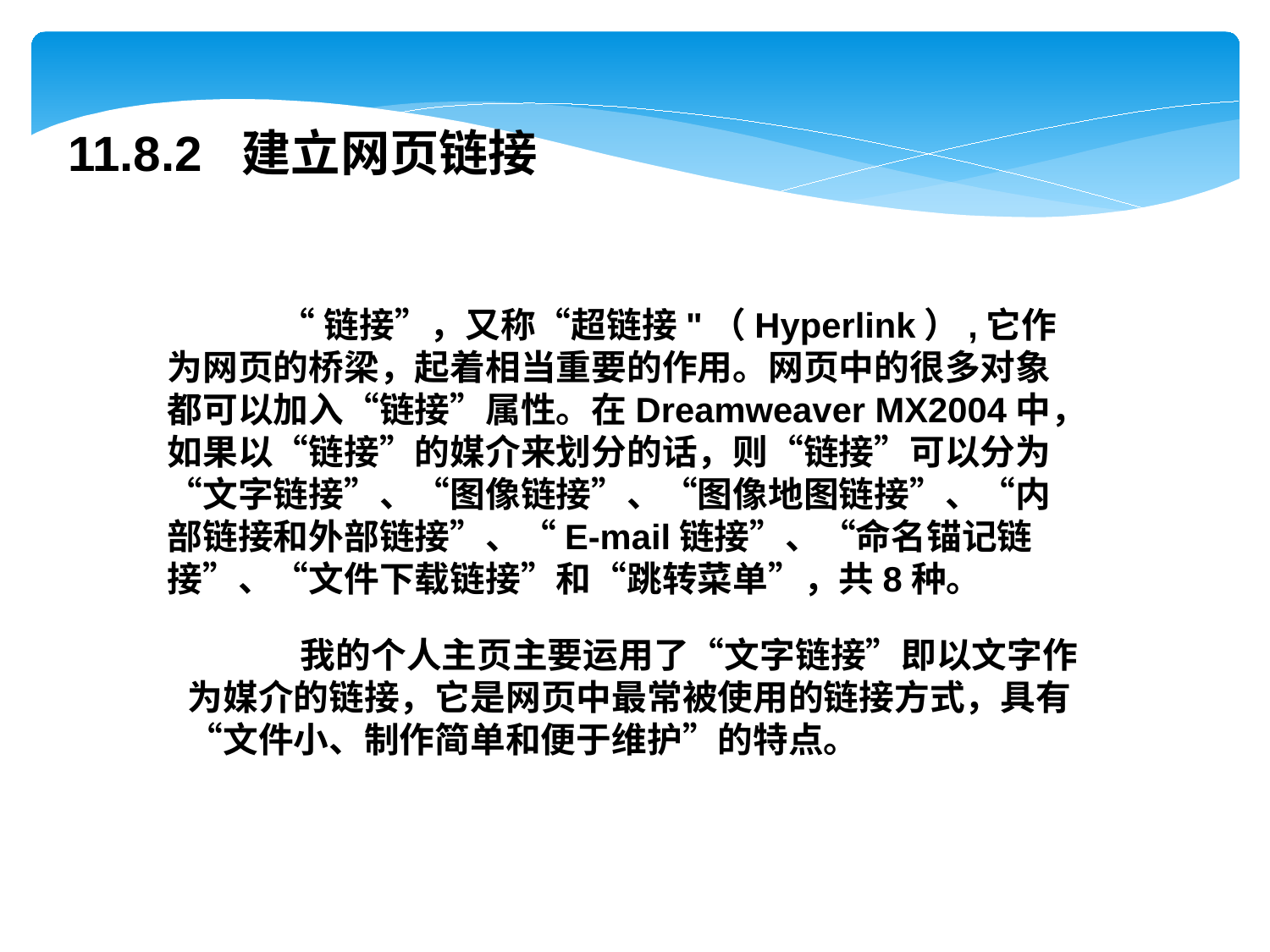

11.8.2  建立网页链接
              “链接”，又称“超链接"（Hyperlink）,它作为网页的桥梁，起着相当重要的作用。网页中的很多对象都可以加入“链接”属性。在Dreamweaver MX2004中，如果以“链接”的媒介来划分的话，则“链接”可以分为“文字链接”、“图像链接”、“图像地图链接”、“内部链接和外部链接”、“E-mail链接”、“命名锚记链接”、“文件下载链接”和“跳转菜单”，共8种。
             我的个人主页主要运用了“文字链接”即以文字作为媒介的链接，它是网页中最常被使用的链接方式，具有“文件小、制作简单和便于维护”的特点。